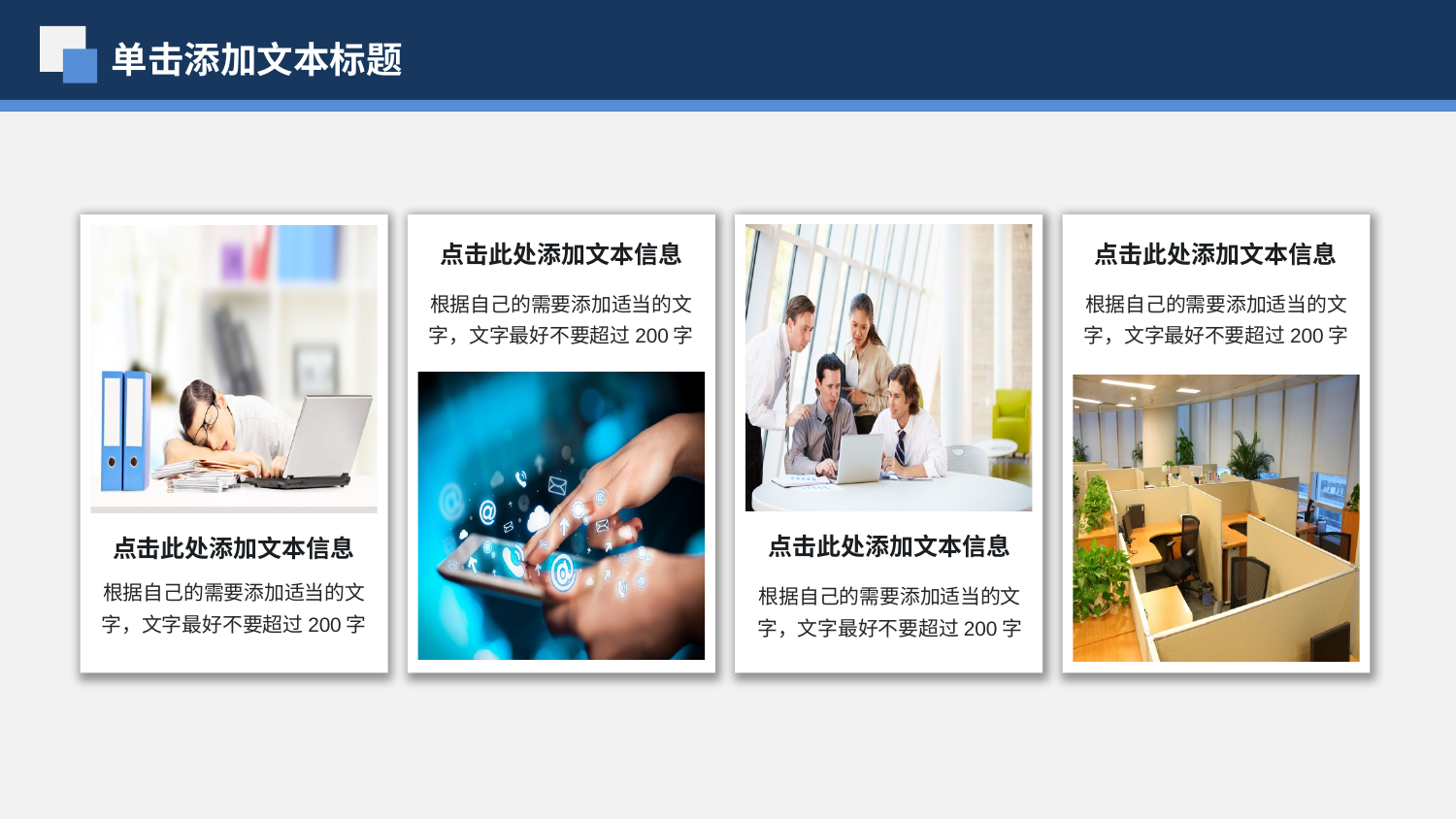

单击添加文本标题

点击此处添加文本信息
根据自己的需要添加适当的文字，文字最好不要超过200字
点击此处添加文本信息
根据自己的需要添加适当的文字，文字最好不要超过200字

点击此处添加文本信息
根据自己的需要添加适当的文字，文字最好不要超过200字
点击此处添加文本信息
根据自己的需要添加适当的文字，文字最好不要超过200字